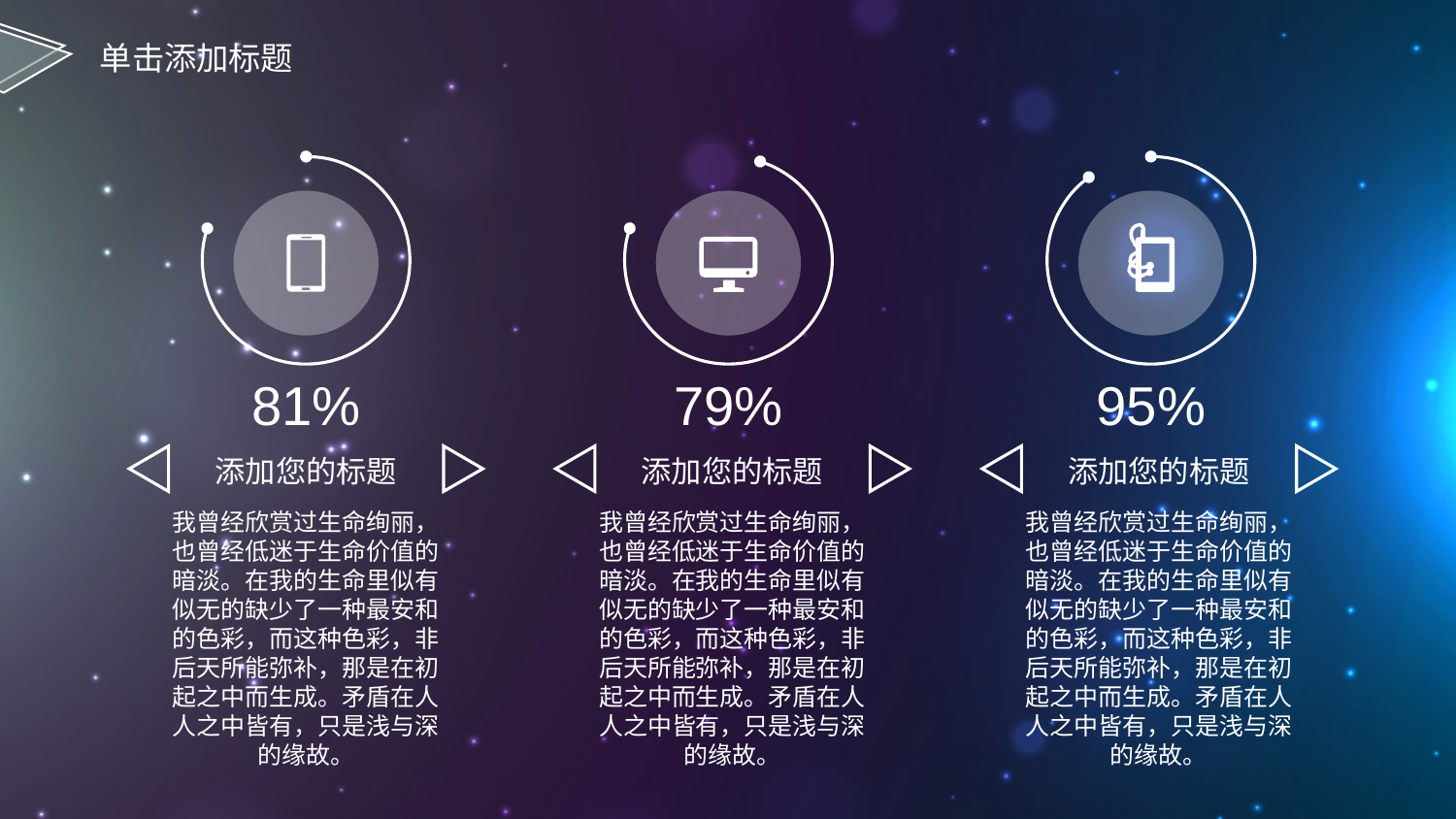

单击添加标题

81%
79%
95%
添加您的标题

添加您的标题

添加您的标题

我曾经欣赏过生命绚丽，也曾经低迷于生命价值的暗淡。在我的生命里似有似无的缺少了一种最安和的色彩，而这种色彩，非后天所能弥补，那是在初起之中而生成。矛盾在人人之中皆有，只是浅与深的缘故。
我曾经欣赏过生命绚丽，也曾经低迷于生命价值的暗淡。在我的生命里似有似无的缺少了一种最安和的色彩，而这种色彩，非后天所能弥补，那是在初起之中而生成。矛盾在人人之中皆有，只是浅与深的缘故。
我曾经欣赏过生命绚丽，也曾经低迷于生命价值的暗淡。在我的生命里似有似无的缺少了一种最安和的色彩，而这种色彩，非后天所能弥补，那是在初起之中而生成。矛盾在人人之中皆有，只是浅与深的缘故。